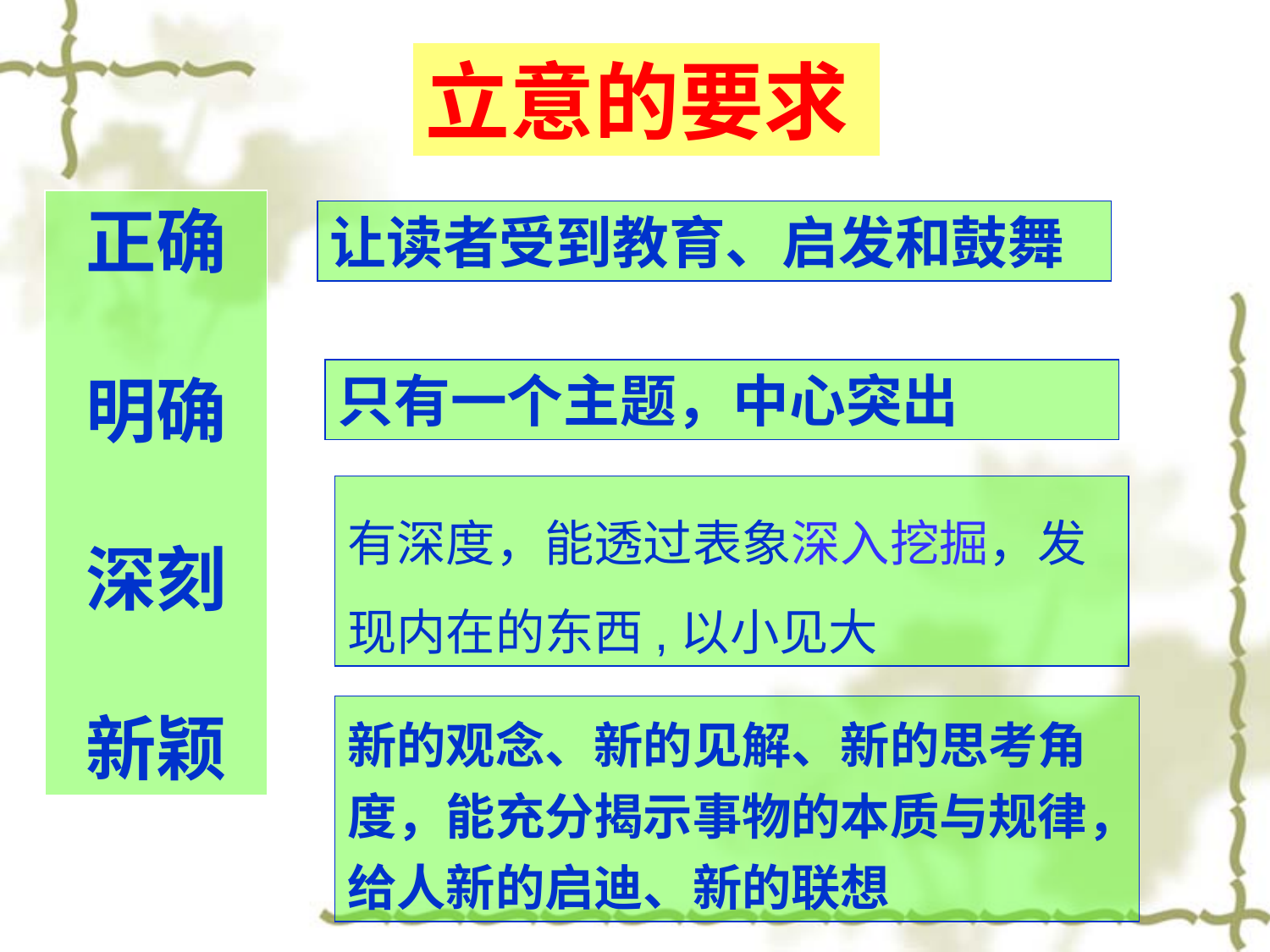

立意的要求
正确

明确

深刻

新颖
让读者受到教育、启发和鼓舞
只有一个主题，中心突出
有深度，能透过表象深入挖掘，发现内在的东西,以小见大
新的观念、新的见解、新的思考角度，能充分揭示事物的本质与规律，给人新的启迪、新的联想